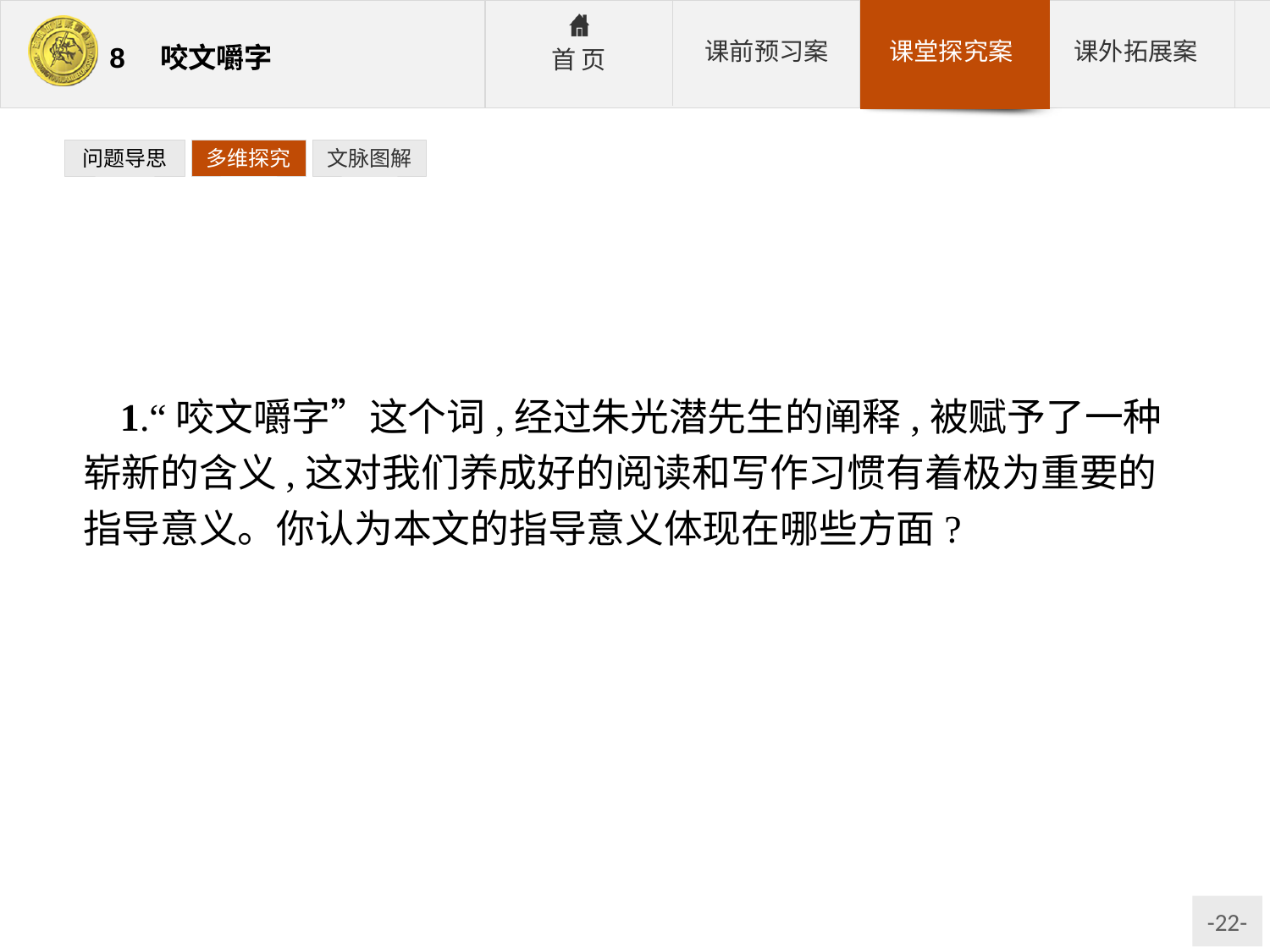

问题导思
多维探究
文脉图解
1.“咬文嚼字”这个词,经过朱光潜先生的阐释,被赋予了一种崭新的含义,这对我们养成好的阅读和写作习惯有着极为重要的指导意义。你认为本文的指导意义体现在哪些方面?
提示:可以从对待语言文字的态度和方法两个角度分析。